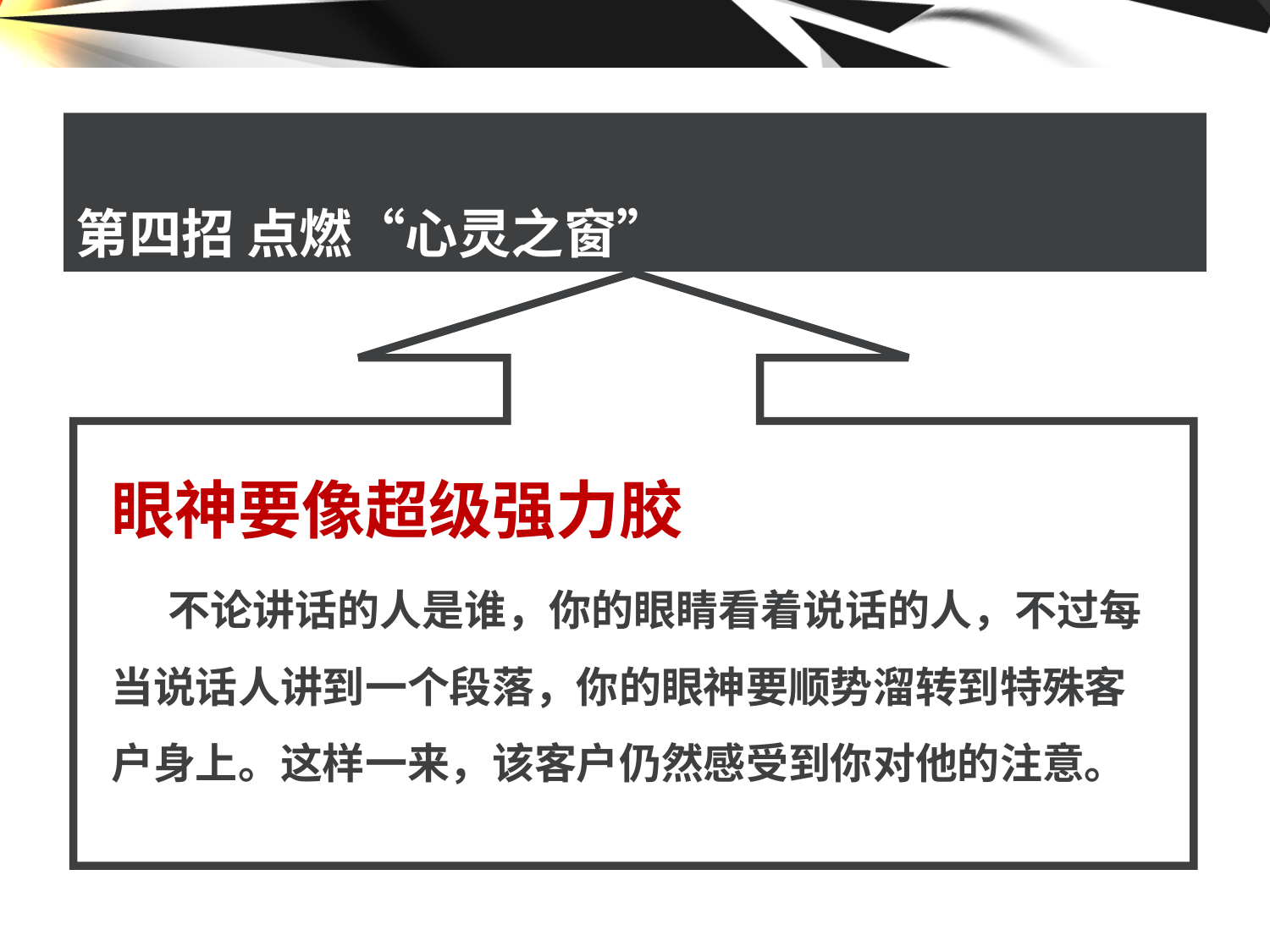

# 第四招 点燃“心灵之窗”

眼神要像超级强力胶
    不论讲话的人是谁，你的眼睛看着说话的人，不过每当说话人讲到一个段落，你的眼神要顺势溜转到特殊客户身上。这样一来，该客户仍然感受到你对他的注意。